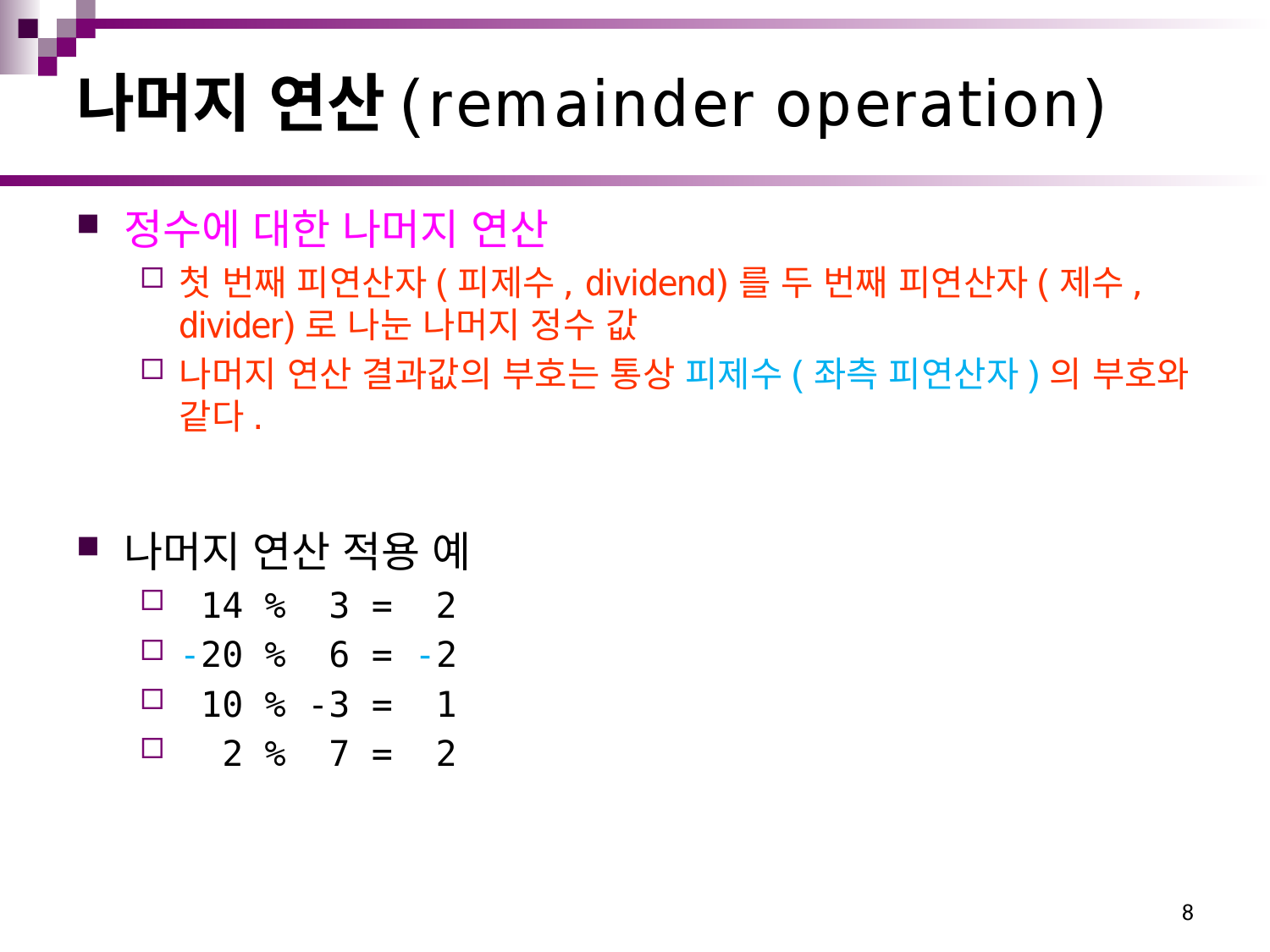

# 나머지 연산(remainder operation)
정수에 대한 나머지 연산
첫 번째 피연산자(피제수, dividend)를 두 번째 피연산자(제수, divider)로 나눈 나머지 정수 값
나머지 연산 결과값의 부호는 통상 피제수(좌측 피연산자)의 부호와 같다.

나머지 연산 적용 예
 14 %  3 =  2
-20 %  6 = -2
 10 % -3 =  1
  2 %  7 =  2
8